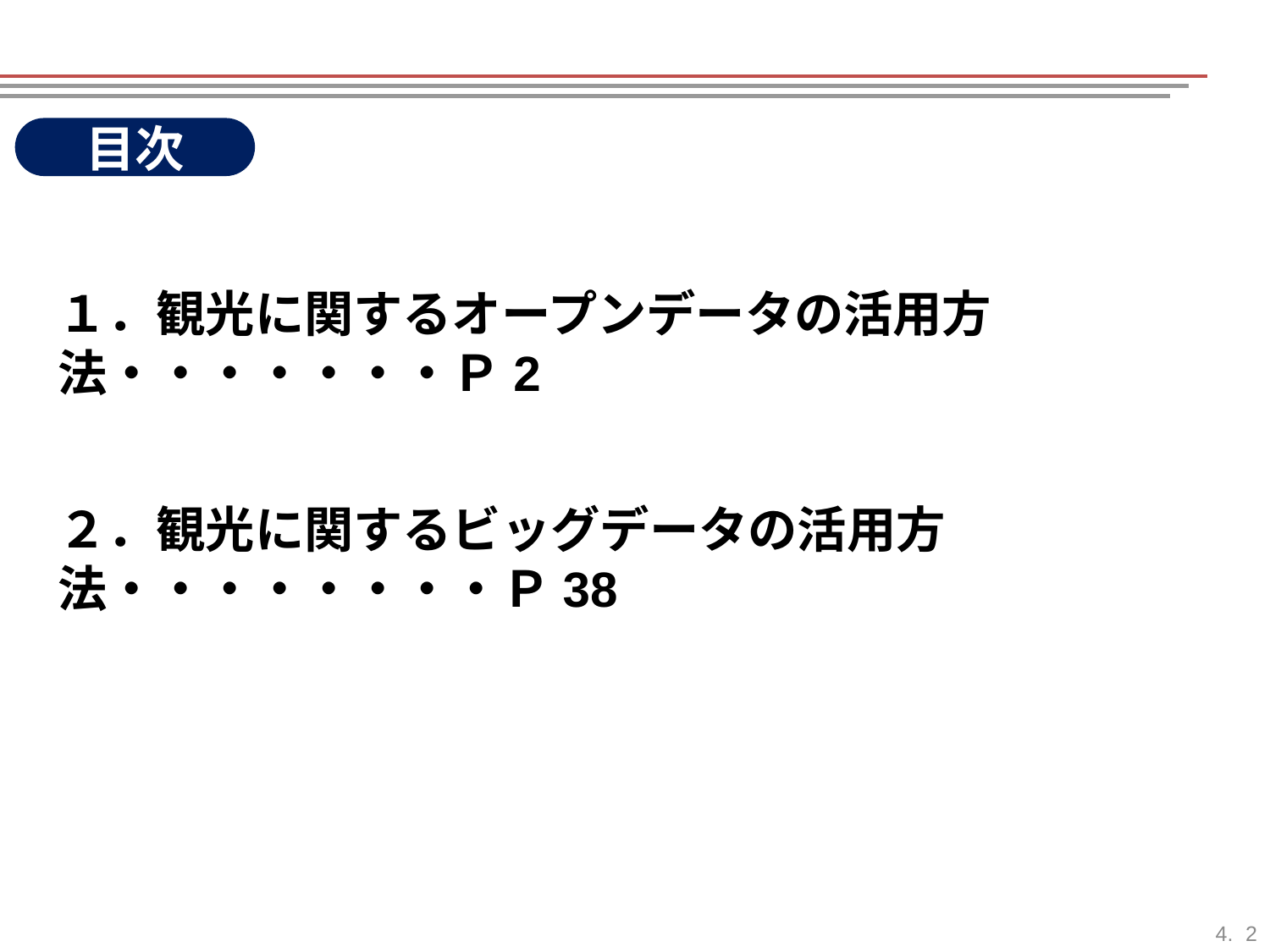

目次
１．観光に関するオープンデータの活用方法・・・・・・・Ｐ2

２．観光に関するビッグデータの活用方法・・・・・・・・Ｐ38
2